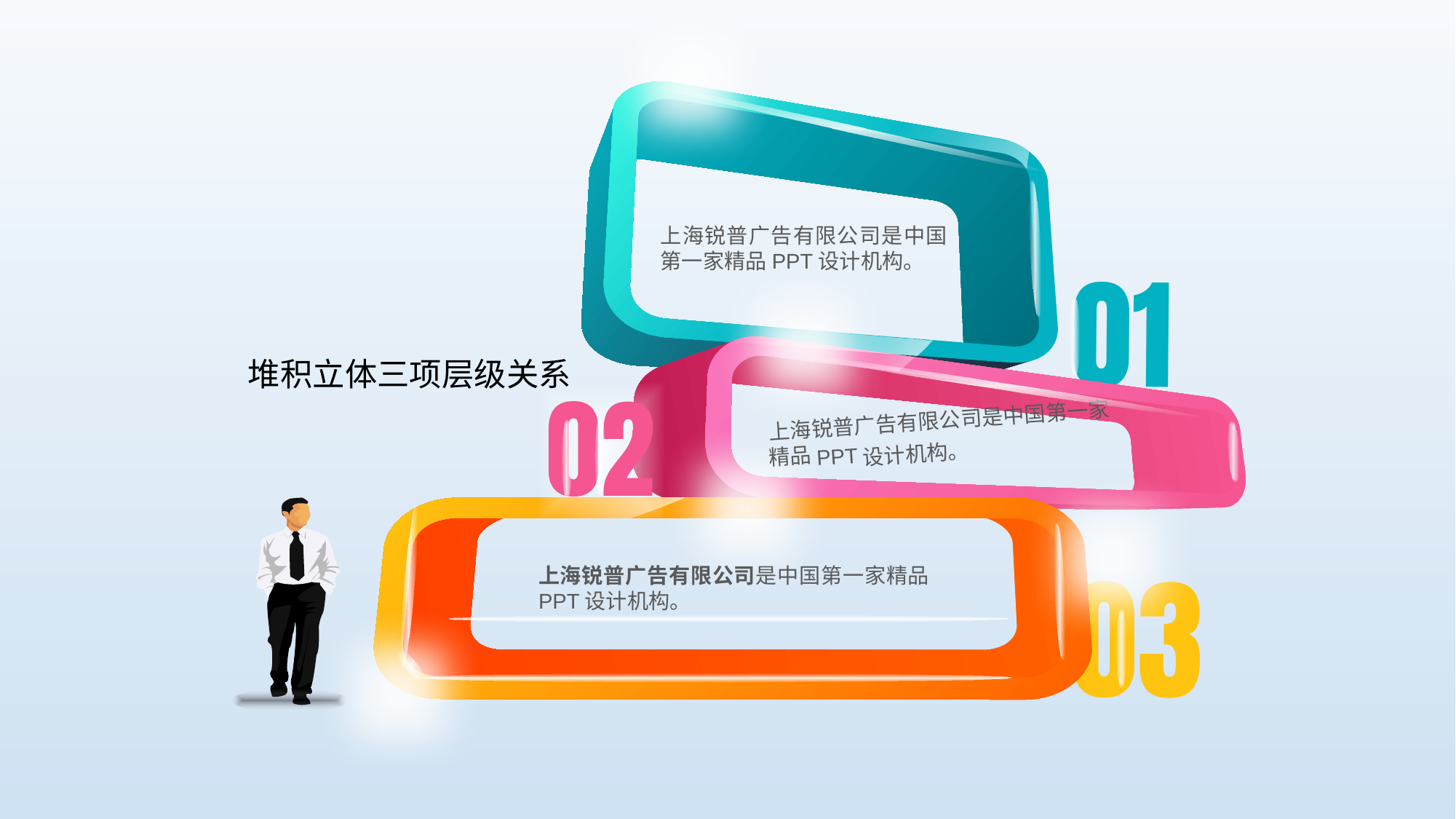

上海锐普广告有限公司是中国第一家精品PPT设计机构。
01

02
上海锐普广告有限公司是中国第一家精品PPT设计机构。

上海锐普广告有限公司是中国第一家精品PPT设计机构。
03

堆积立体三项层级关系